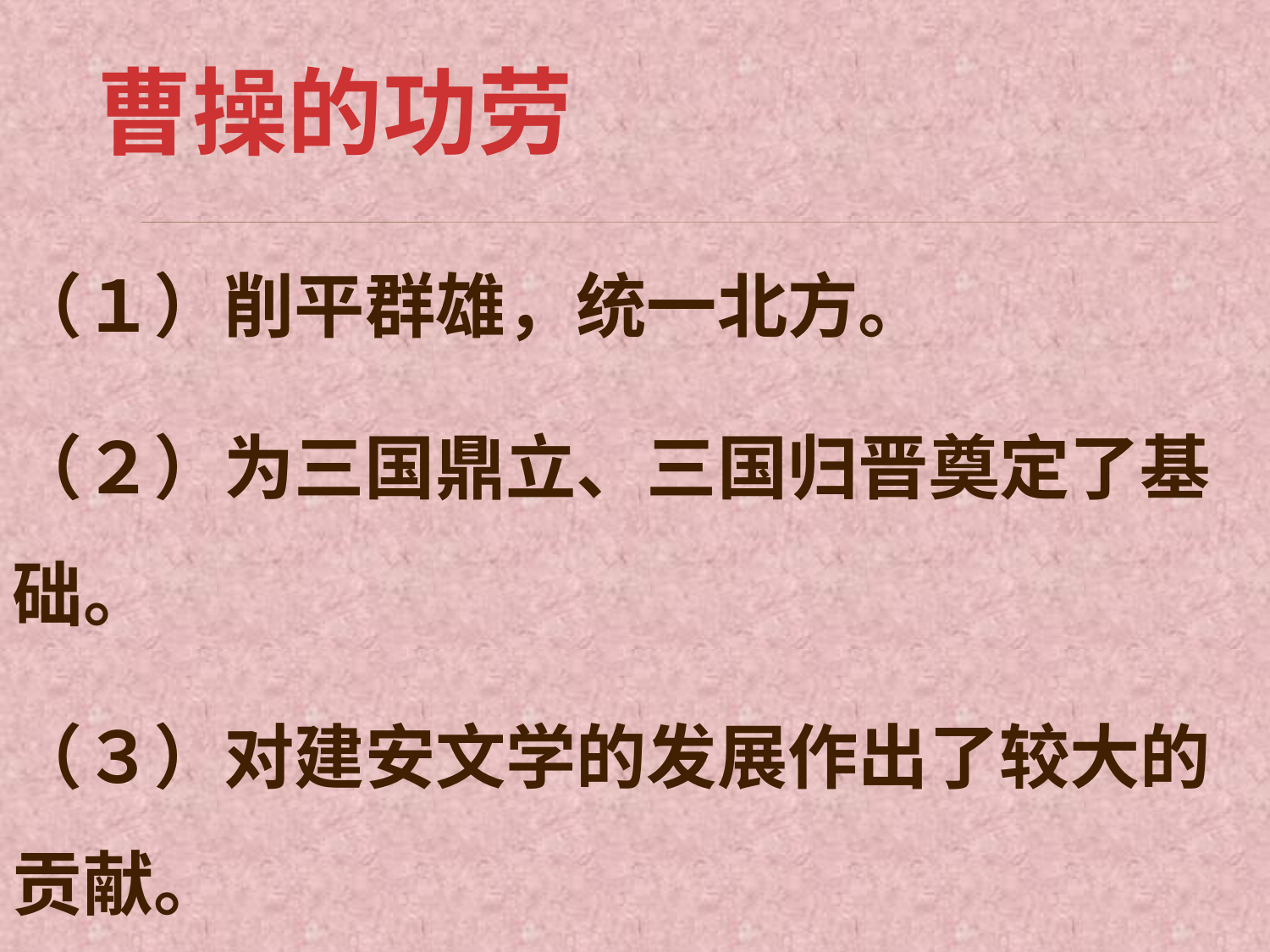

曹操的功劳
（１）削平群雄，统一北方。
（２）为三国鼎立、三国归晋奠定了基础。
（３）对建安文学的发展作出了较大的贡献。